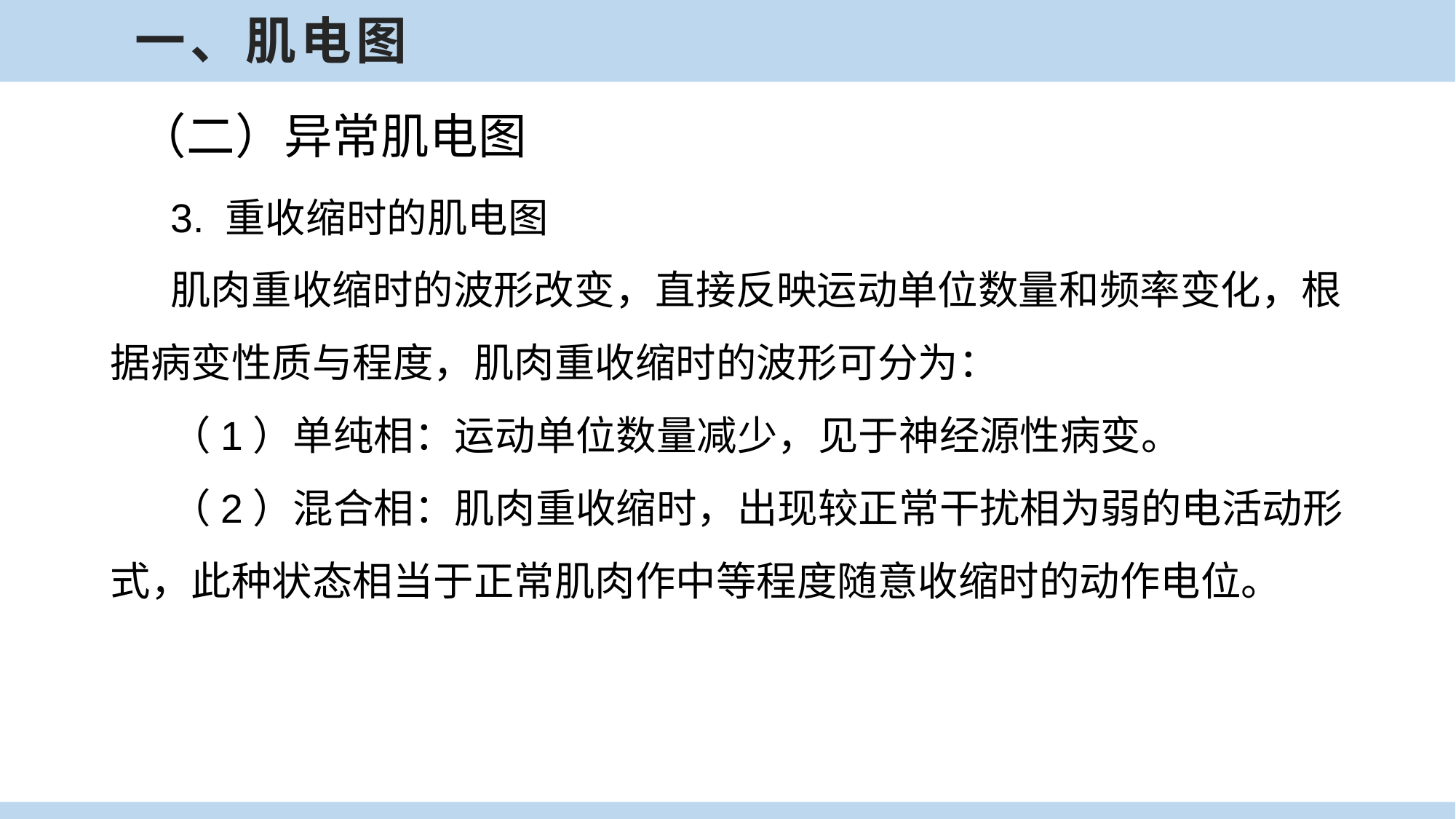

一、肌电图
（二）异常肌电图
3. 重收缩时的肌电图
肌肉重收缩时的波形改变，直接反映运动单位数量和频率变化，根据病变性质与程度，肌肉重收缩时的波形可分为：
（1）单纯相：运动单位数量减少，见于神经源性病变。
（2）混合相：肌肉重收缩时，出现较正常干扰相为弱的电活动形式，此种状态相当于正常肌肉作中等程度随意收缩时的动作电位。